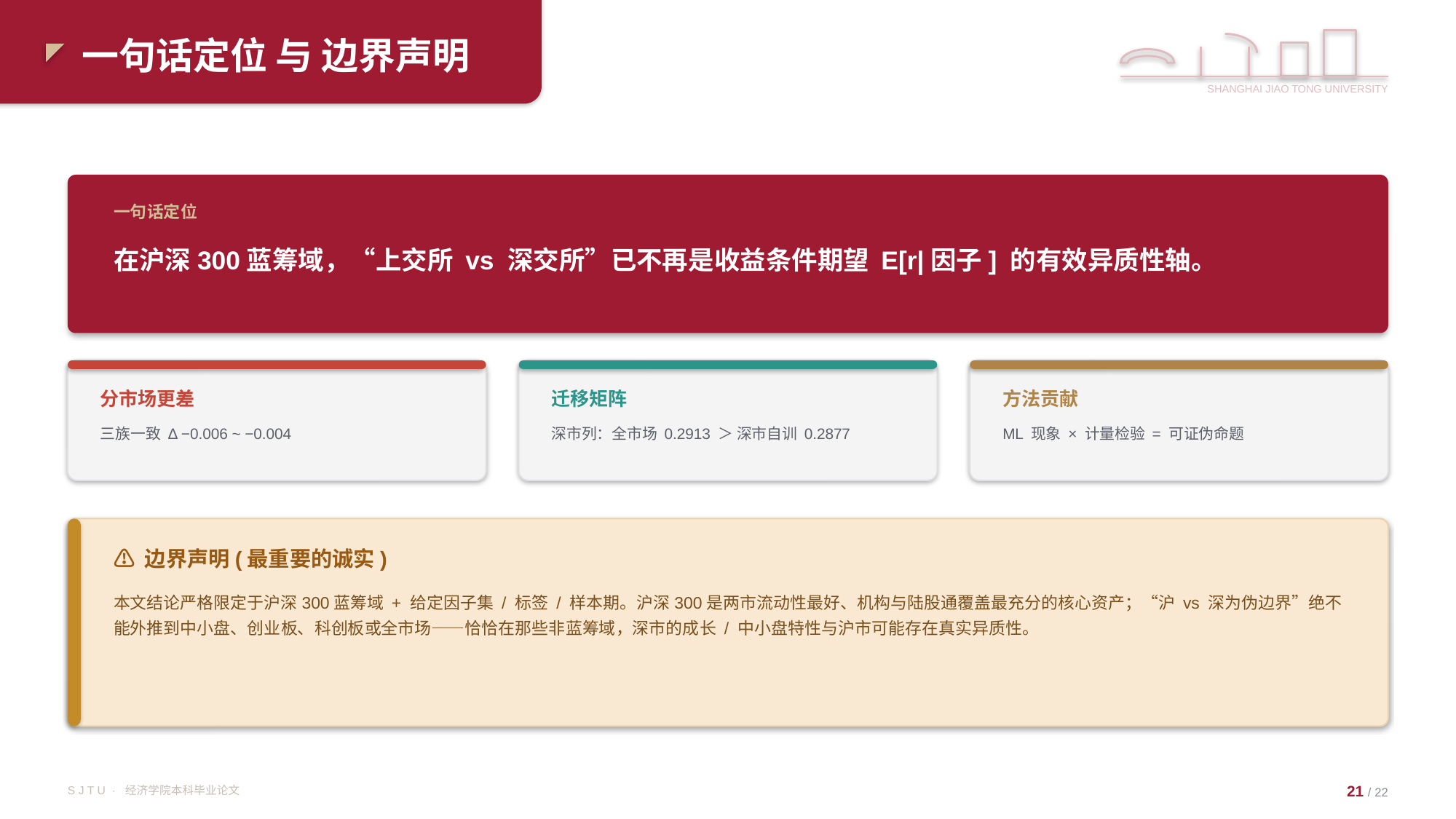

一句话定位 与 边界声明

SHANGHAI JIAO TONG UNIVERSITY

一句话定位
在沪深300蓝筹域，“上交所 vs 深交所”已不再是收益条件期望 E[r|因子] 的有效异质性轴。

分市场更差
迁移矩阵
方法贡献
三族一致 Δ −0.006 ~ −0.004
深市列：全市场 0.2913 ＞ 深市自训 0.2877
ML 现象 × 计量检验 = 可证伪命题

⚠ 边界声明(最重要的诚实)
本文结论严格限定于沪深300蓝筹域 + 给定因子集 / 标签 / 样本期。沪深300是两市流动性最好、机构与陆股通覆盖最充分的核心资产；“沪 vs 深为伪边界”绝不能外推到中小盘、创业板、科创板或全市场——恰恰在那些非蓝筹域，深市的成长 / 中小盘特性与沪市可能存在真实异质性。
S J T U  ·  经济学院本科毕业论文
21 / 22